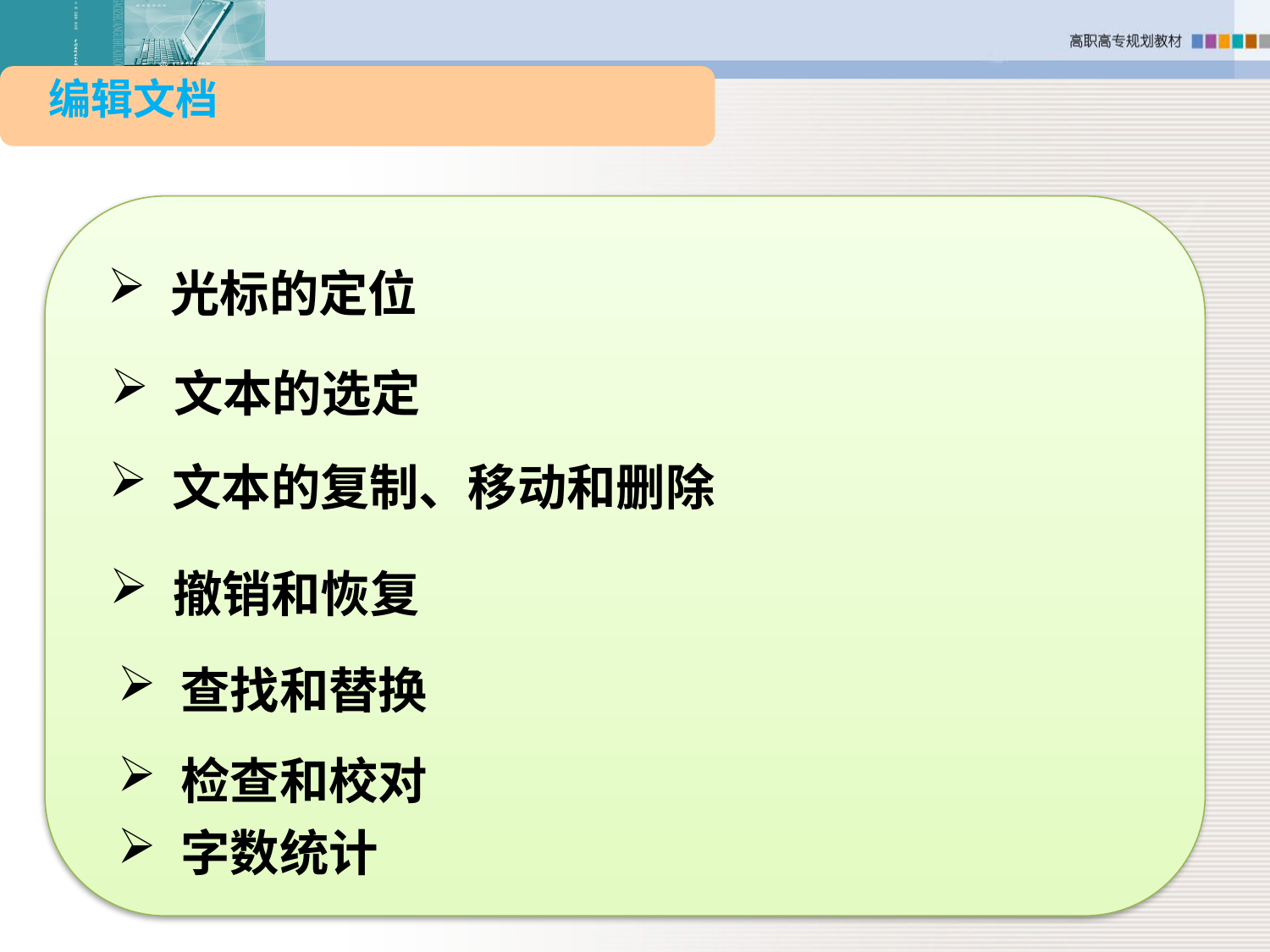

编辑文档

光标的定位
文本的选定
文本的复制、移动和删除
撤销和恢复
查找和替换
检查和校对
字数统计